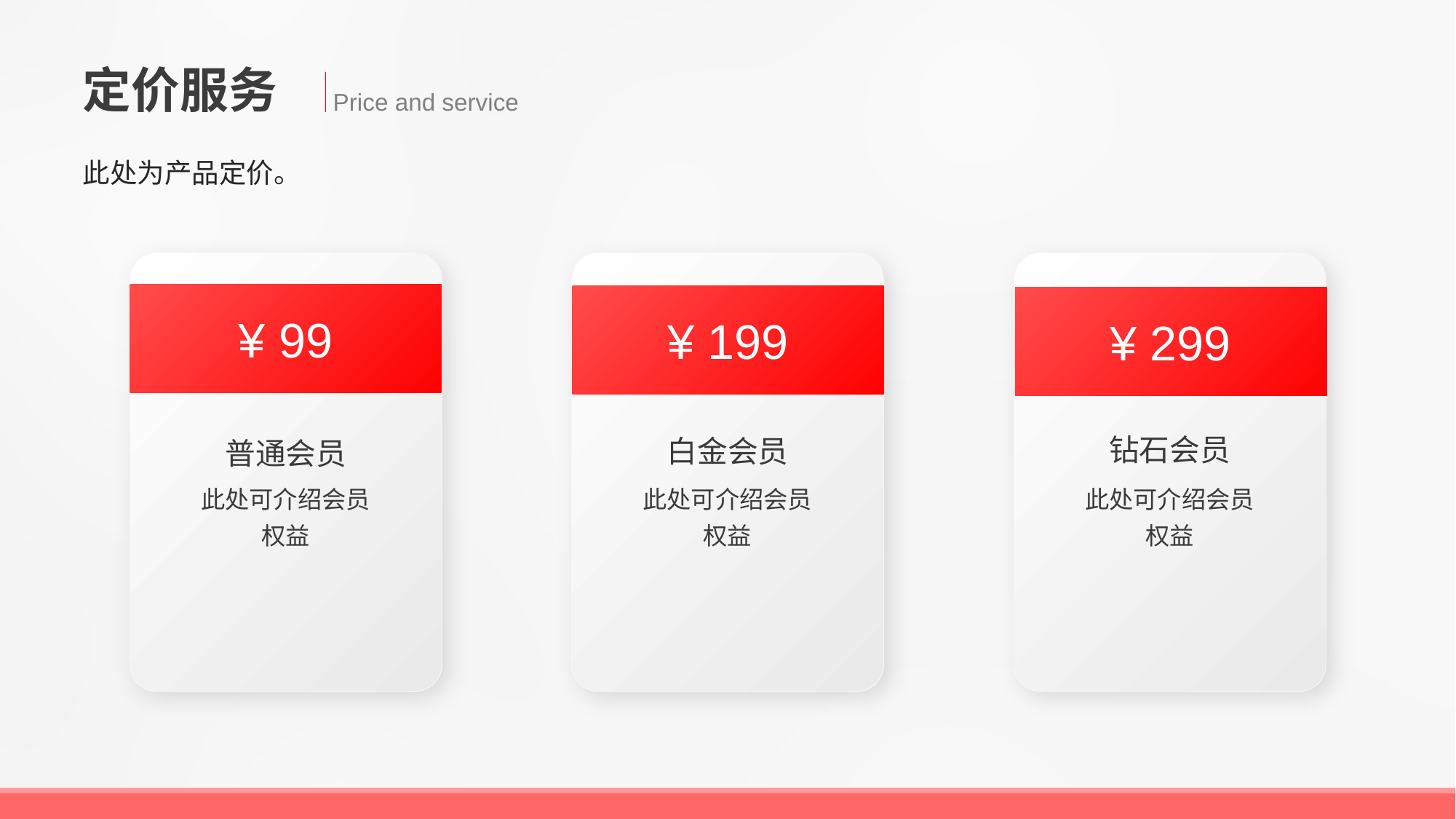

定价服务
Price and service
此处为产品定价。
钻石会员
白金会员
普通会员
此处可介绍会员权益
此处可介绍会员权益

此处可介绍会员权益